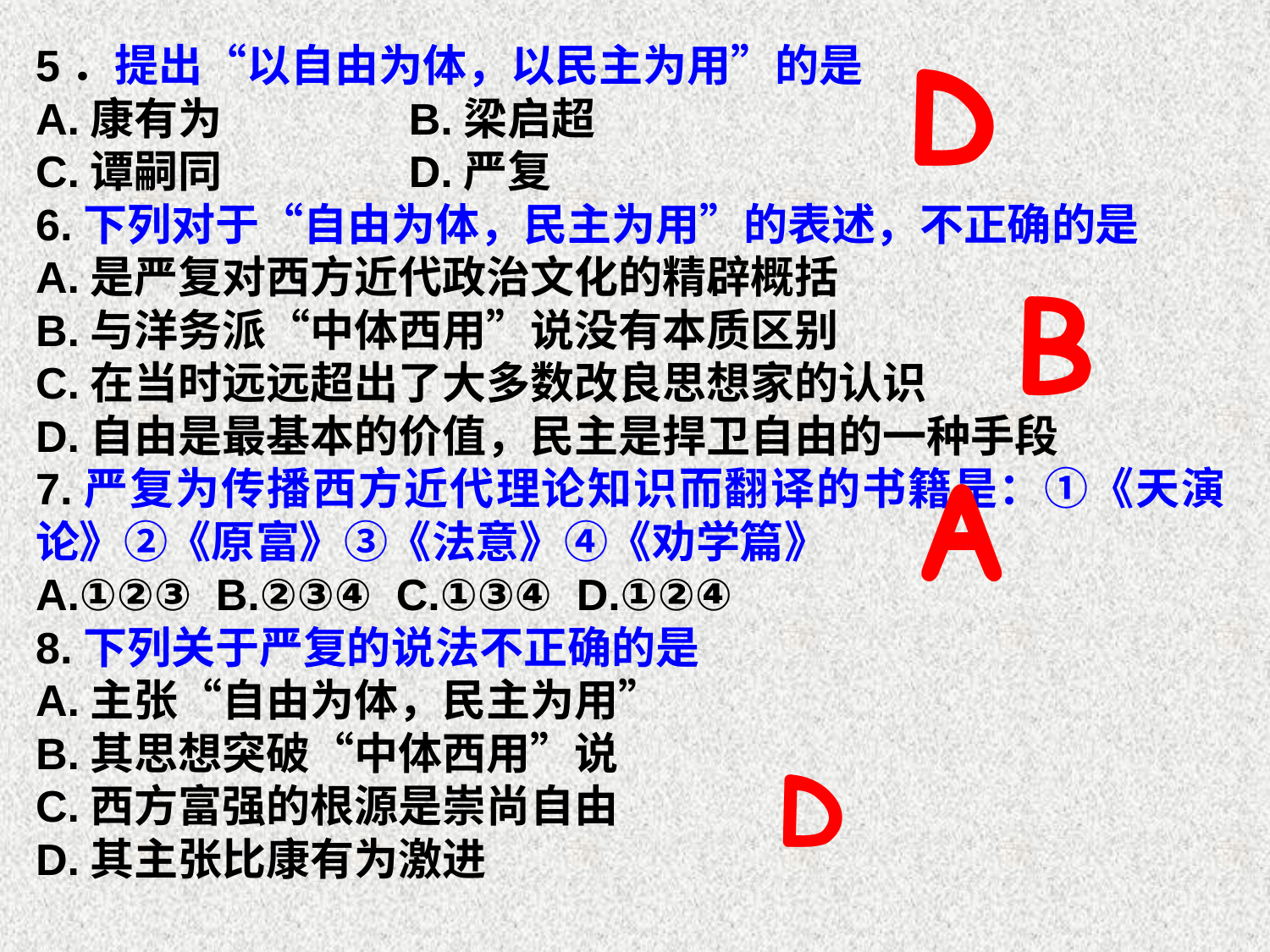

D
5．提出“以自由为体，以民主为用”的是
A.康有为　　　　B.梁启超
C.谭嗣同　　　　D.严复
6.下列对于“自由为体，民主为用”的表述，不正确的是
A.是严复对西方近代政治文化的精辟概括
B.与洋务派“中体西用”说没有本质区别
C.在当时远远超出了大多数改良思想家的认识
D.自由是最基本的价值，民主是捍卫自由的一种手段
7.严复为传播西方近代理论知识而翻译的书籍是：①《天演论》②《原富》③《法意》④《劝学篇》
A.①②③  B.②③④  C.①③④  D.①②④
8.下列关于严复的说法不正确的是
A.主张“自由为体，民主为用”
B.其思想突破“中体西用”说
C.西方富强的根源是崇尚自由
D.其主张比康有为激进
B
A
D